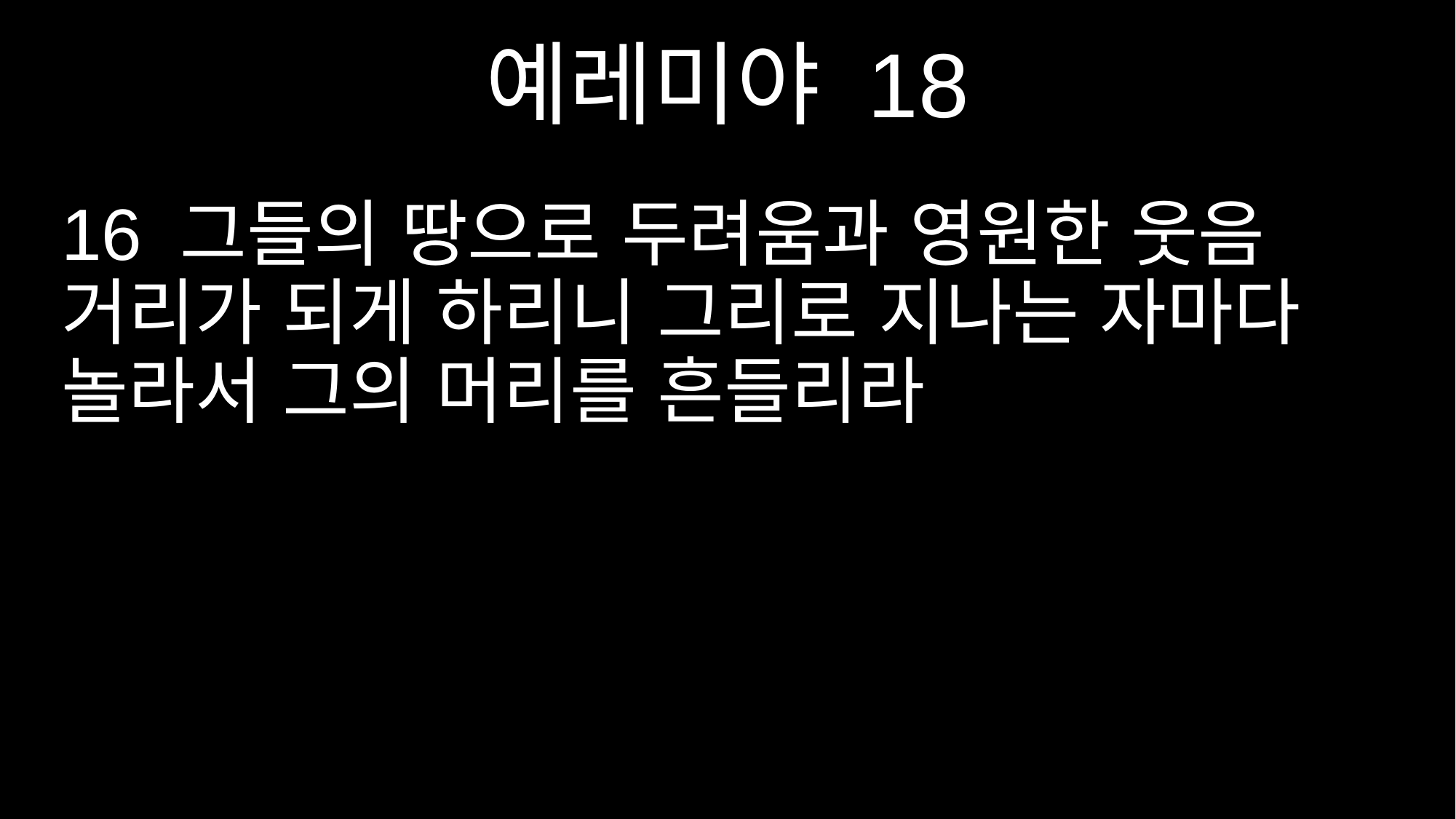

예레미야 18
16 그들의 땅으로 두려움과 영원한 웃음 거리가 되게 하리니 그리로 지나는 자마다 놀라서 그의 머리를 흔들리라